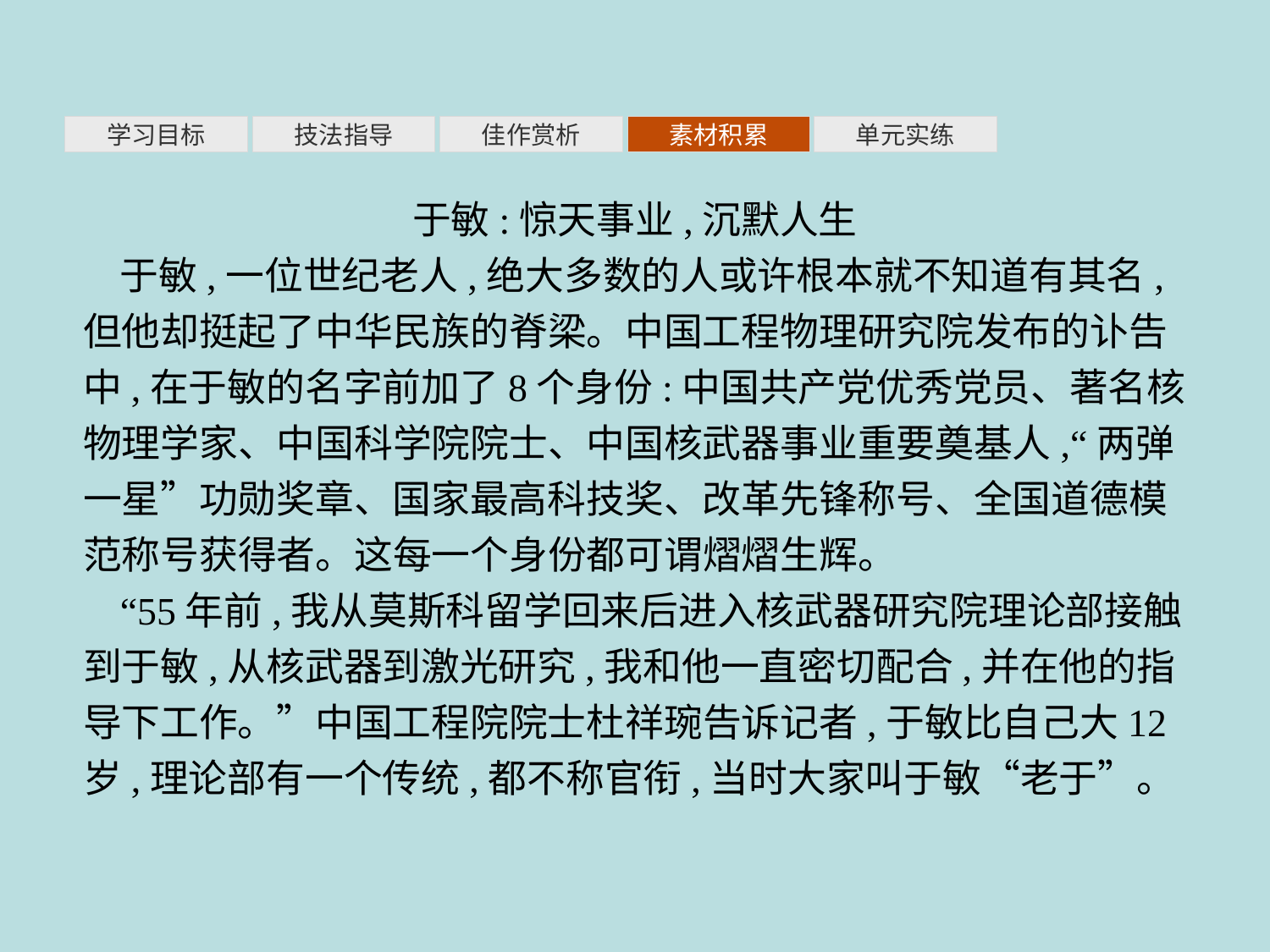

素材积累
学习目标
技法指导
佳作赏析
单元实练
于敏:惊天事业,沉默人生
于敏,一位世纪老人,绝大多数的人或许根本就不知道有其名,但他却挺起了中华民族的脊梁。中国工程物理研究院发布的讣告中,在于敏的名字前加了8个身份:中国共产党优秀党员、著名核物理学家、中国科学院院士、中国核武器事业重要奠基人,“两弹一星”功勋奖章、国家最高科技奖、改革先锋称号、全国道德模范称号获得者。这每一个身份都可谓熠熠生辉。
“55年前,我从莫斯科留学回来后进入核武器研究院理论部接触到于敏,从核武器到激光研究,我和他一直密切配合,并在他的指导下工作。”中国工程院院士杜祥琬告诉记者,于敏比自己大12岁,理论部有一个传统,都不称官衔,当时大家叫于敏“老于”。